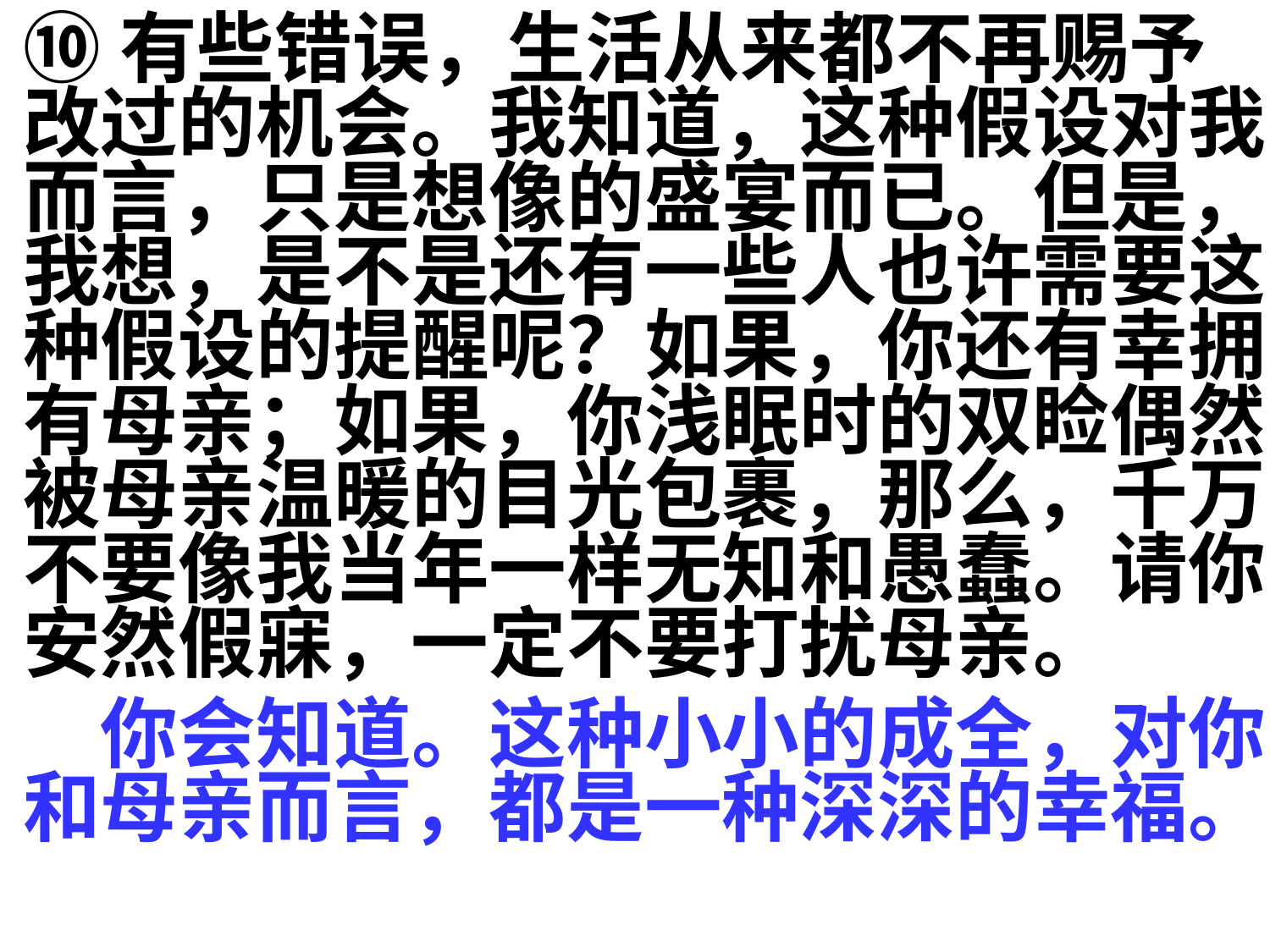

⑩有些错误，生活从来都不再赐予改过的机会。我知道，这种假设对我而言，只是想像的盛宴而已。但是，我想，是不是还有一些人也许需要这种假设的提醒呢？如果，你还有幸拥有母亲；如果，你浅眠时的双睑偶然被母亲温暖的目光包裹，那么，千万不要像我当年一样无知和愚蠢。请你安然假寐，一定不要打扰母亲。
　你会知道。这种小小的成全，对你和母亲而言，都是一种深深的幸福。